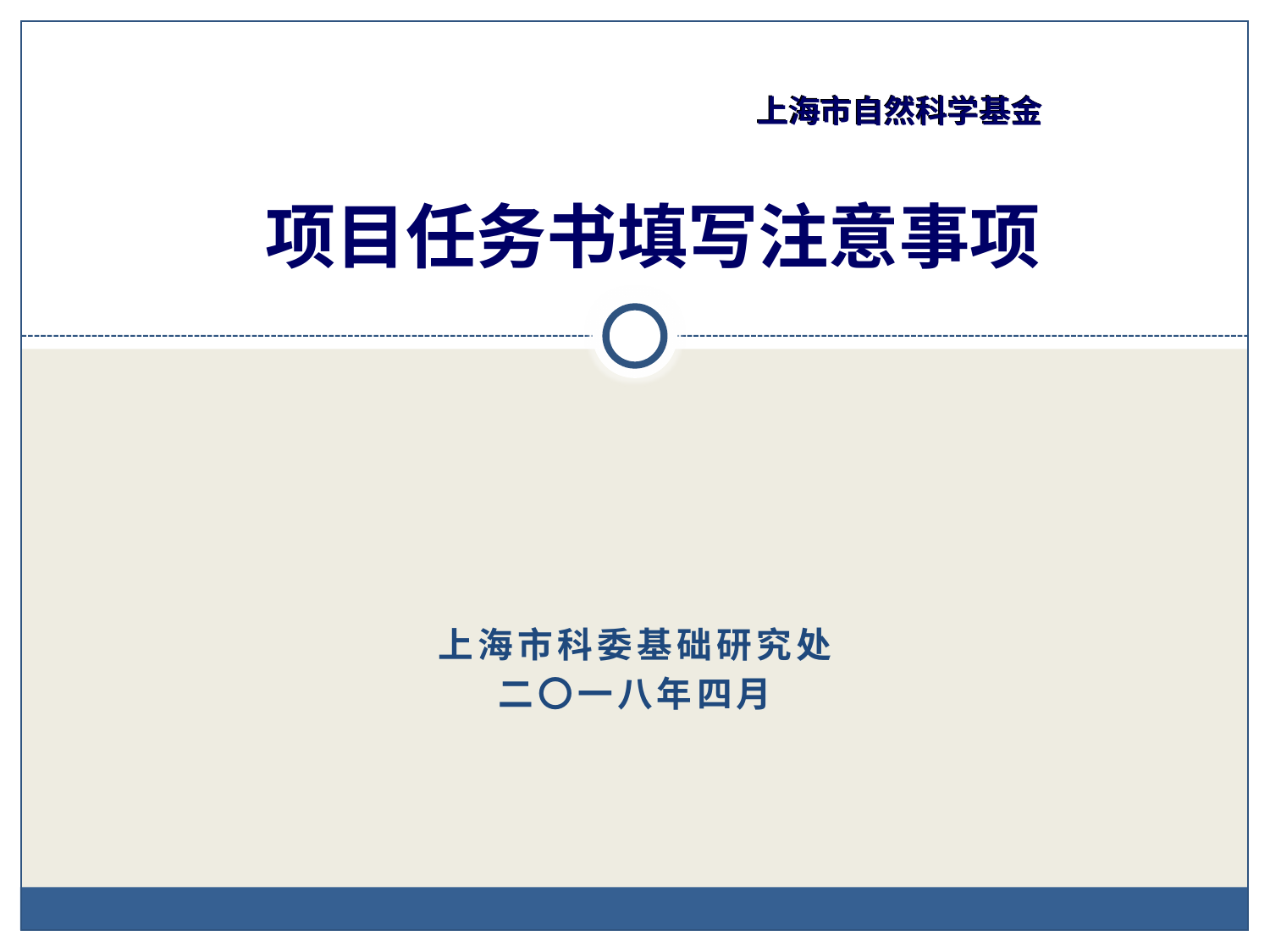

# 上海市自然科学基金
项目任务书填写注意事项
上海市科委基础研究处
二〇一八年四月